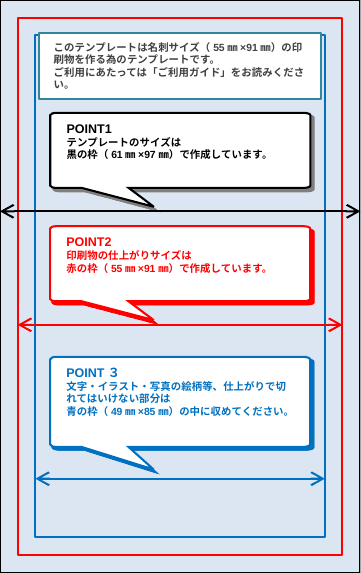

このテンプレートは名刺サイズ（55㎜×91㎜）の印刷物を作る為のテンプレートです。
ご利用にあたっては「ご利用ガイド」をお読みください。

POINT1
テンプレートのサイズは
黒の枠（61㎜×97㎜）で作成しています。
POINT2
印刷物の仕上がりサイズは
赤の枠（55㎜×91㎜）で作成しています。
POINT３
文字・イラスト・写真の絵柄等、仕上がりで切れてはいけない部分は
青の枠（49㎜×85㎜）の中に収めてください。